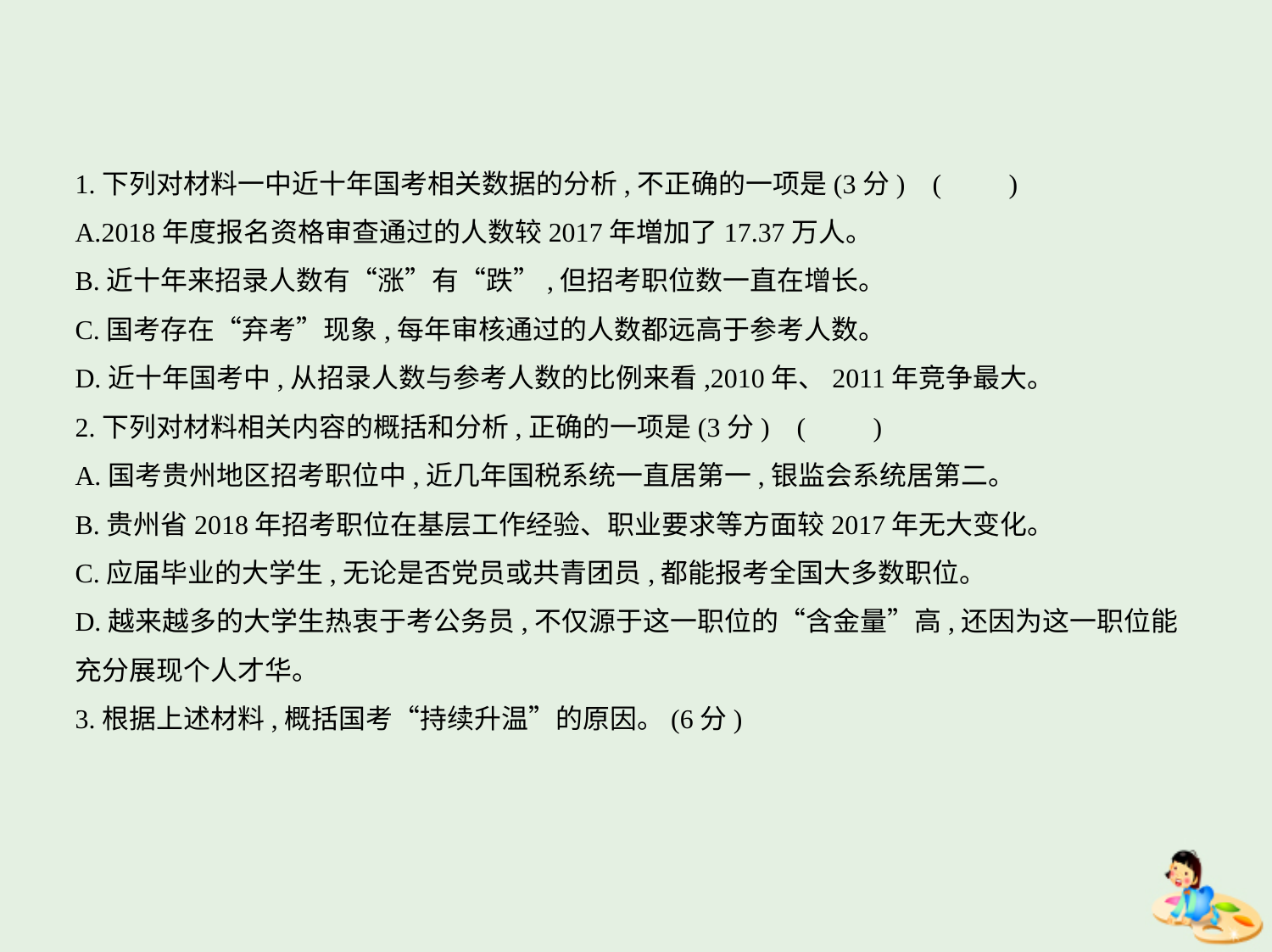

1.下列对材料一中近十年国考相关数据的分析,不正确的一项是(3分) (　　)
A.2018年度报名资格审查通过的人数较2017年増加了17.37万人。
B.近十年来招录人数有“涨”有“跌”,但招考职位数一直在增长。
C.国考存在“弃考”现象,每年审核通过的人数都远高于参考人数。
D.近十年国考中,从招录人数与参考人数的比例来看,2010年、2011年竞争最大。
2.下列对材料相关内容的概括和分析,正确的一项是(3分) (　　)
A.国考贵州地区招考职位中,近几年国税系统一直居第一,银监会系统居第二。
B.贵州省2018年招考职位在基层工作经验、职业要求等方面较2017年无大变化。
C.应届毕业的大学生,无论是否党员或共青团员,都能报考全国大多数职位。
D.越来越多的大学生热衷于考公务员,不仅源于这一职位的“含金量”高,还因为这一职位能
充分展现个人才华。
3.根据上述材料,概括国考“持续升温”的原因。(6分)